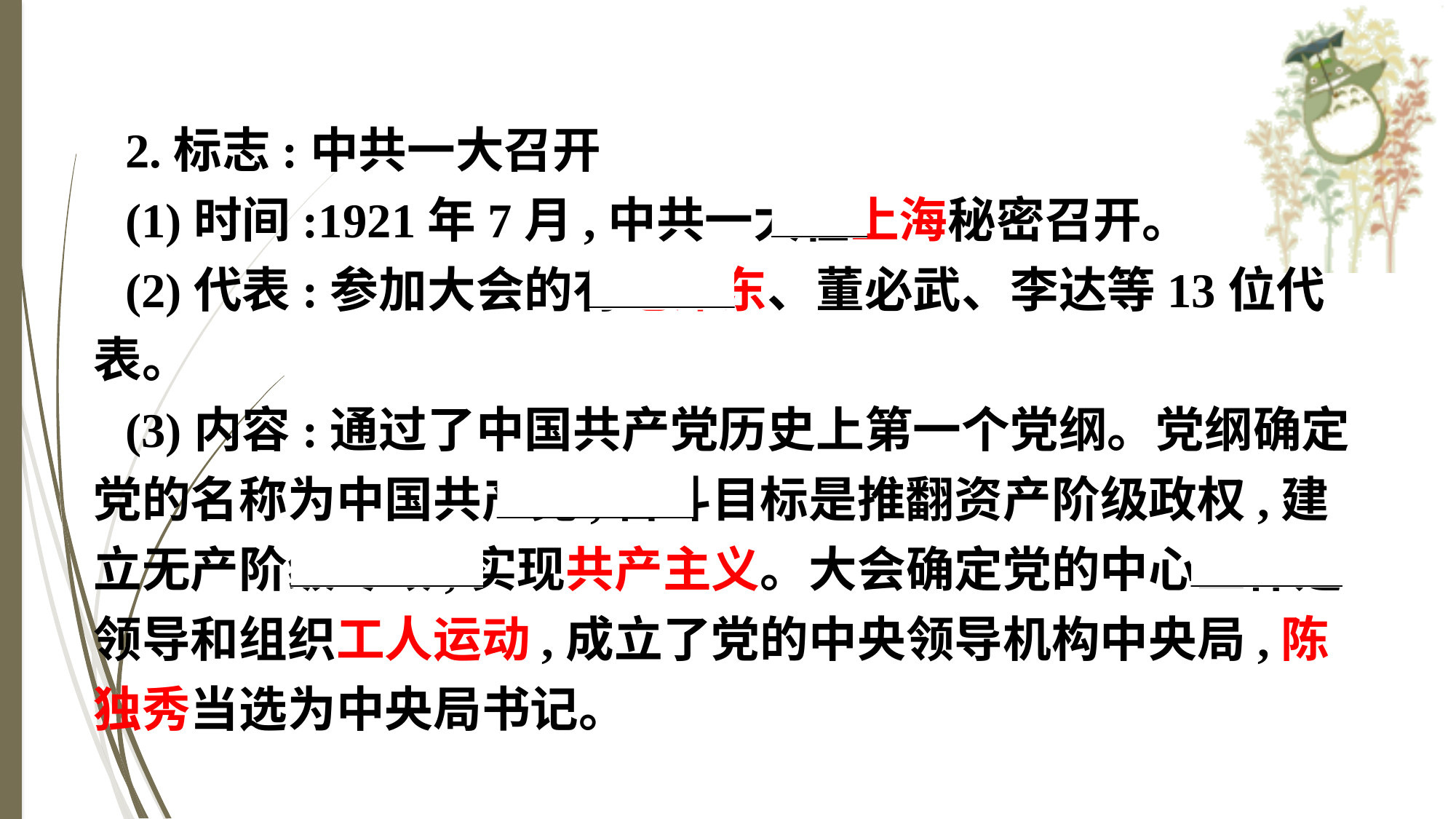

2.标志:中共一大召开
(1)时间:1921年7月,中共一大在上海秘密召开。
(2)代表:参加大会的有毛泽东、董必武、李达等13位代表。
(3)内容:通过了中国共产党历史上第一个党纲。党纲确定党的名称为中国共产党,奋斗目标是推翻资产阶级政权,建立无产阶级专政,实现共产主义。大会确定党的中心工作是领导和组织工人运动,成立了党的中央领导机构中央局,陈独秀当选为中央局书记。